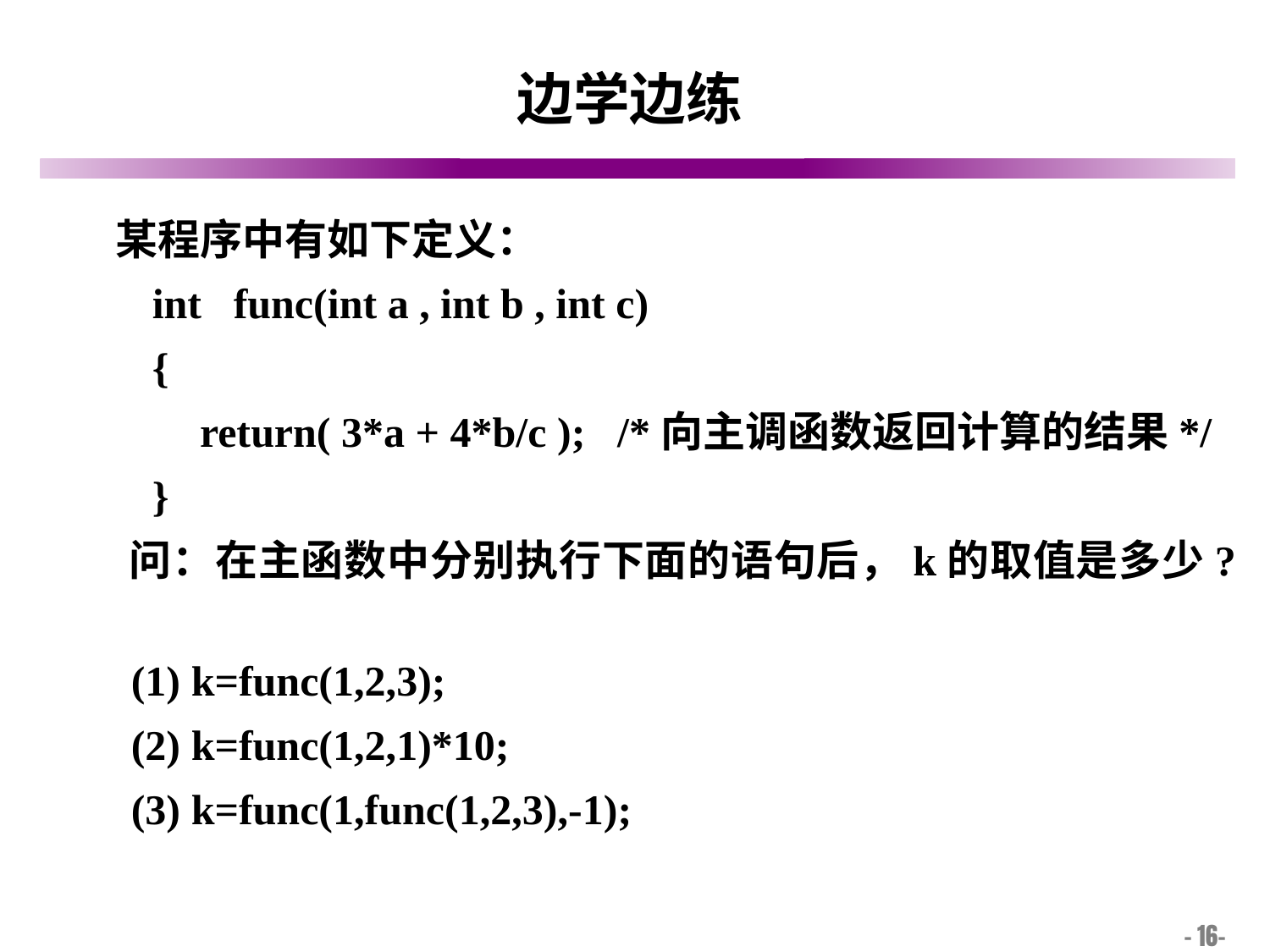

# 边学边练
    某程序中有如下定义：
        int   func(int a , int b , int c)
        {
 	        return( 3*a + 4*b/c );   /*向主调函数返回计算的结果*/
        }
     问：在主函数中分别执行下面的语句后，k的取值是多少?
      (1) k=func(1,2,3);
      (2) k=func(1,2,1)*10;
      (3) k=func(1,func(1,2,3),-1);
 - 16-